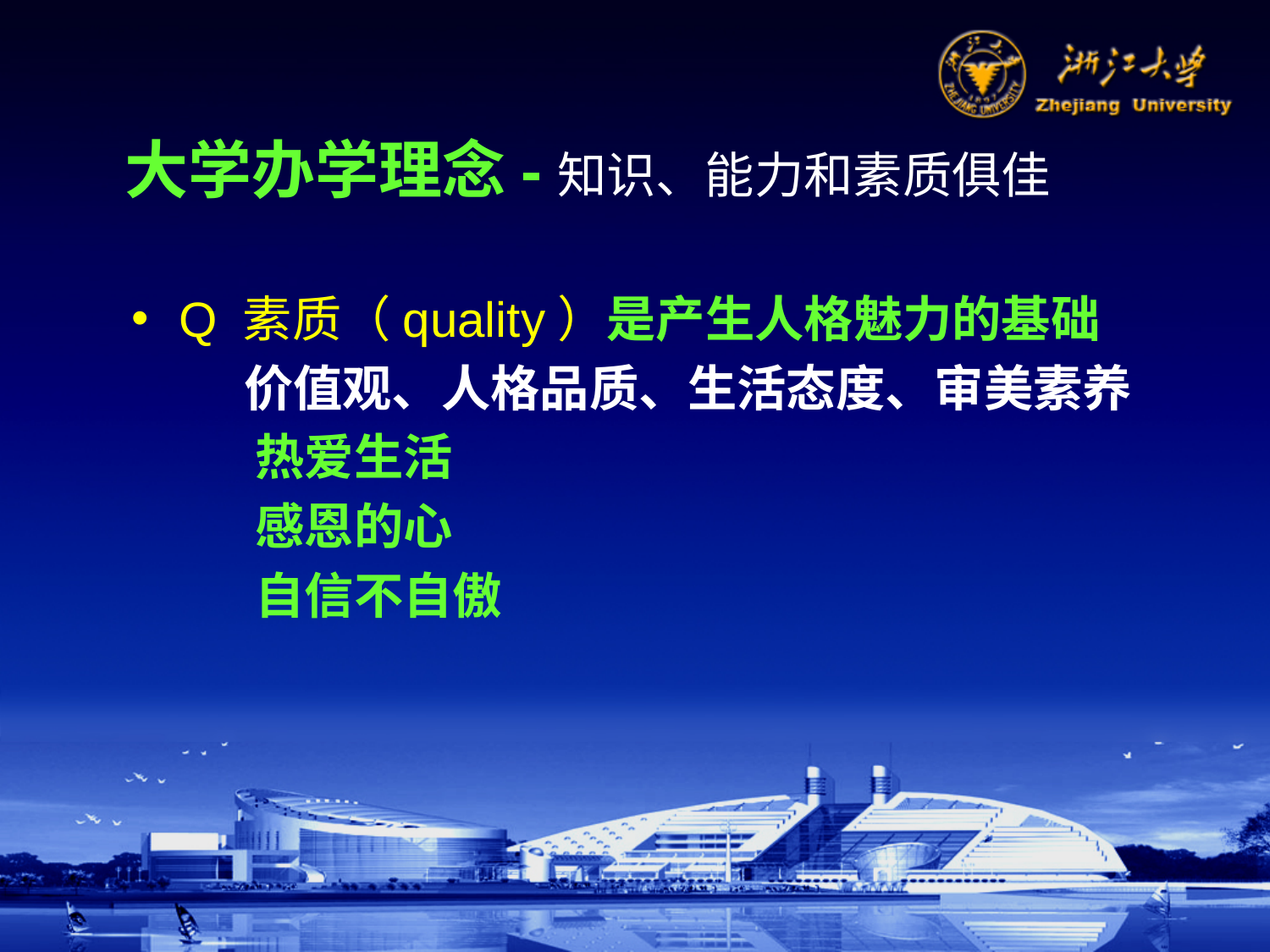

大学办学理念-知识、能力和素质俱佳
Q 素质（quality）是产生人格魅力的基础
         价值观、人格品质、生活态度、审美素养
          热爱生活
          感恩的心
          自信不自傲